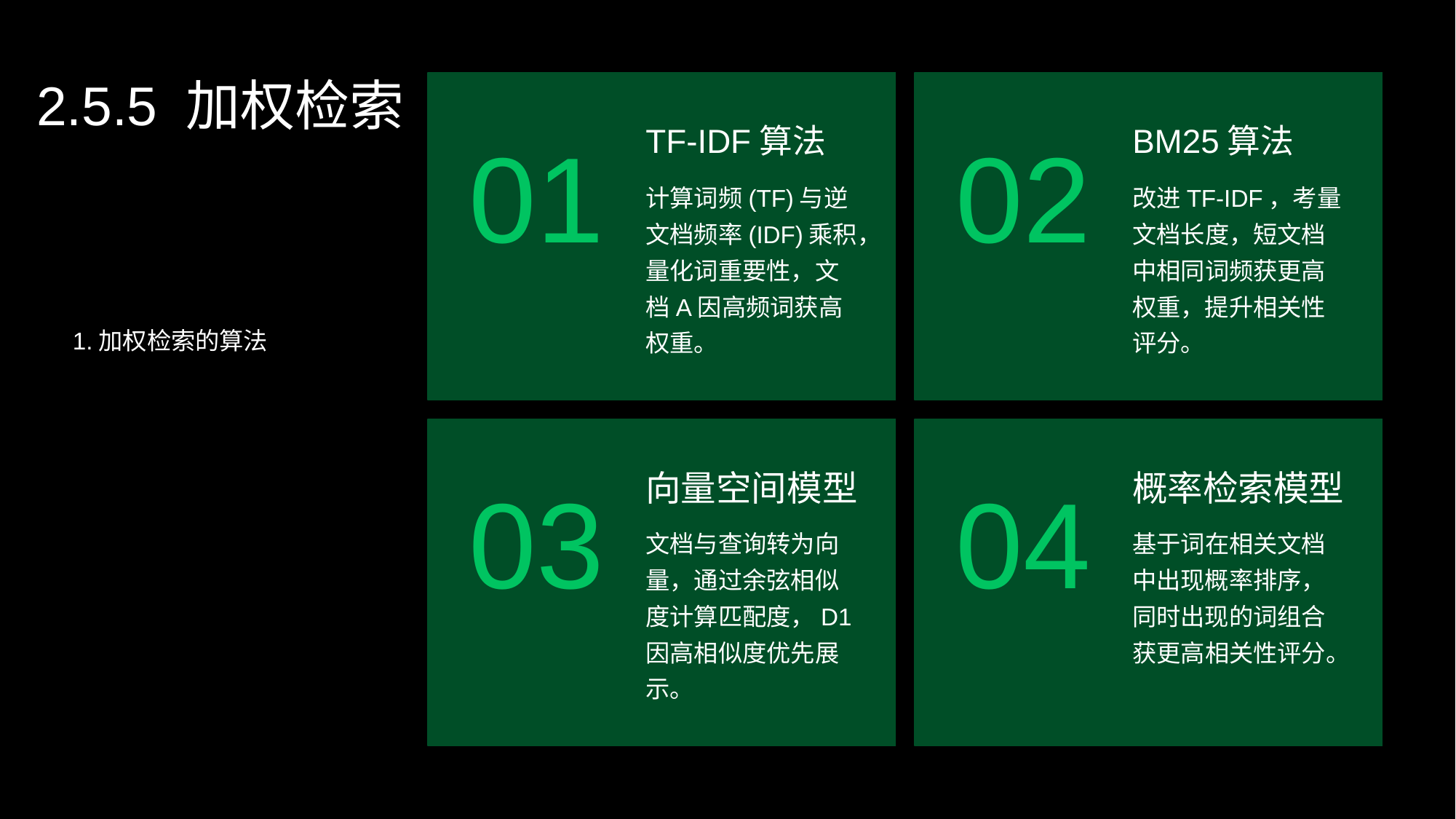

2.5.5 加权检索

TF-IDF算法
BM25算法
01
02
计算词频(TF)与逆文档频率(IDF)乘积，量化词重要性，文档A因高频词获高权重。
改进TF-IDF，考量文档长度，短文档中相同词频获更高权重，提升相关性评分。
1.加权检索的算法

向量空间模型
概率检索模型
03
04
文档与查询转为向量，通过余弦相似度计算匹配度，D1因高相似度优先展示。
基于词在相关文档中出现概率排序，同时出现的词组合获更高相关性评分。